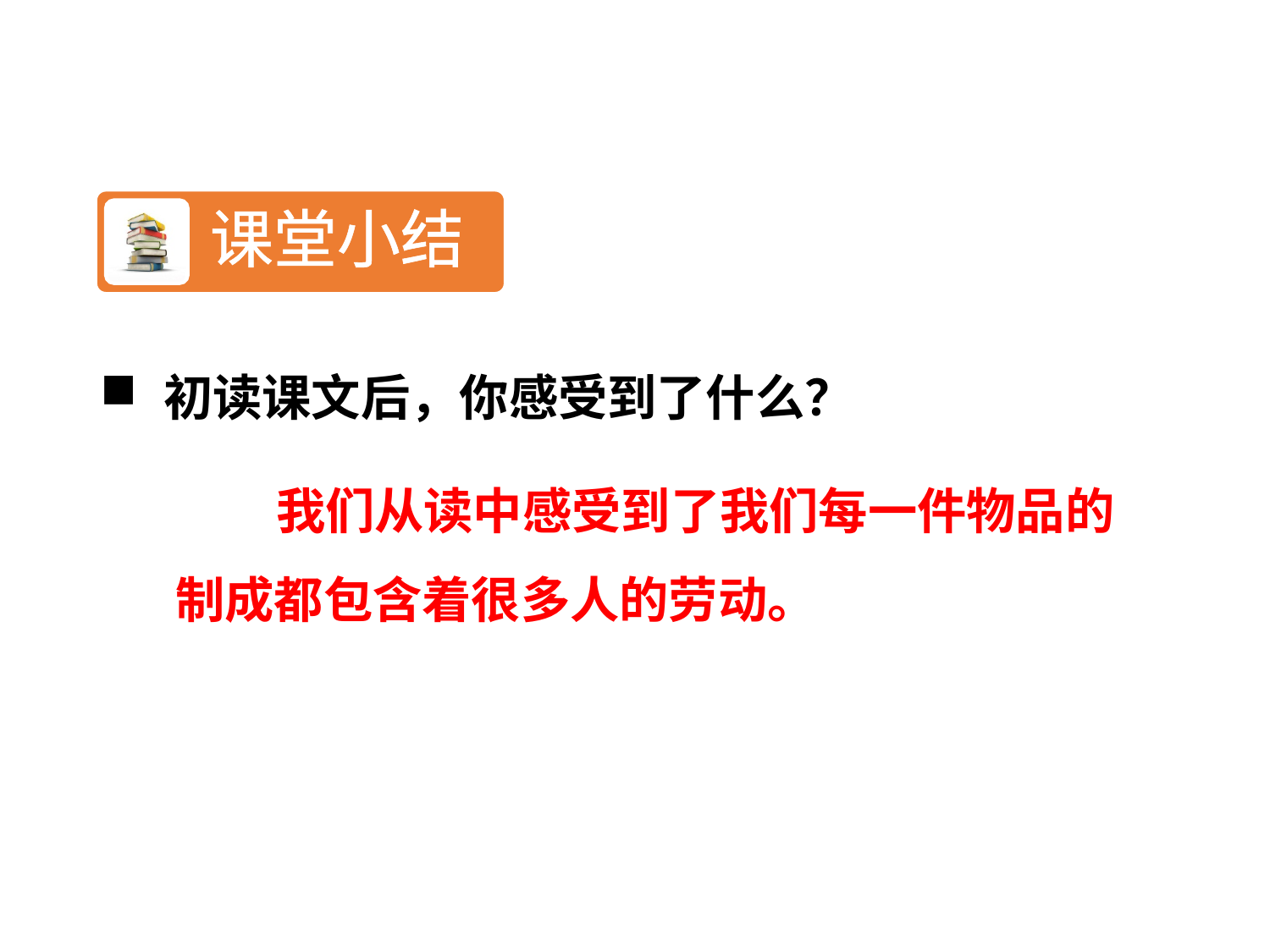

课堂小结
初读课文后，你感受到了什么？
我们从读中感受到了我们每一件物品的制成都包含着很多人的劳动。